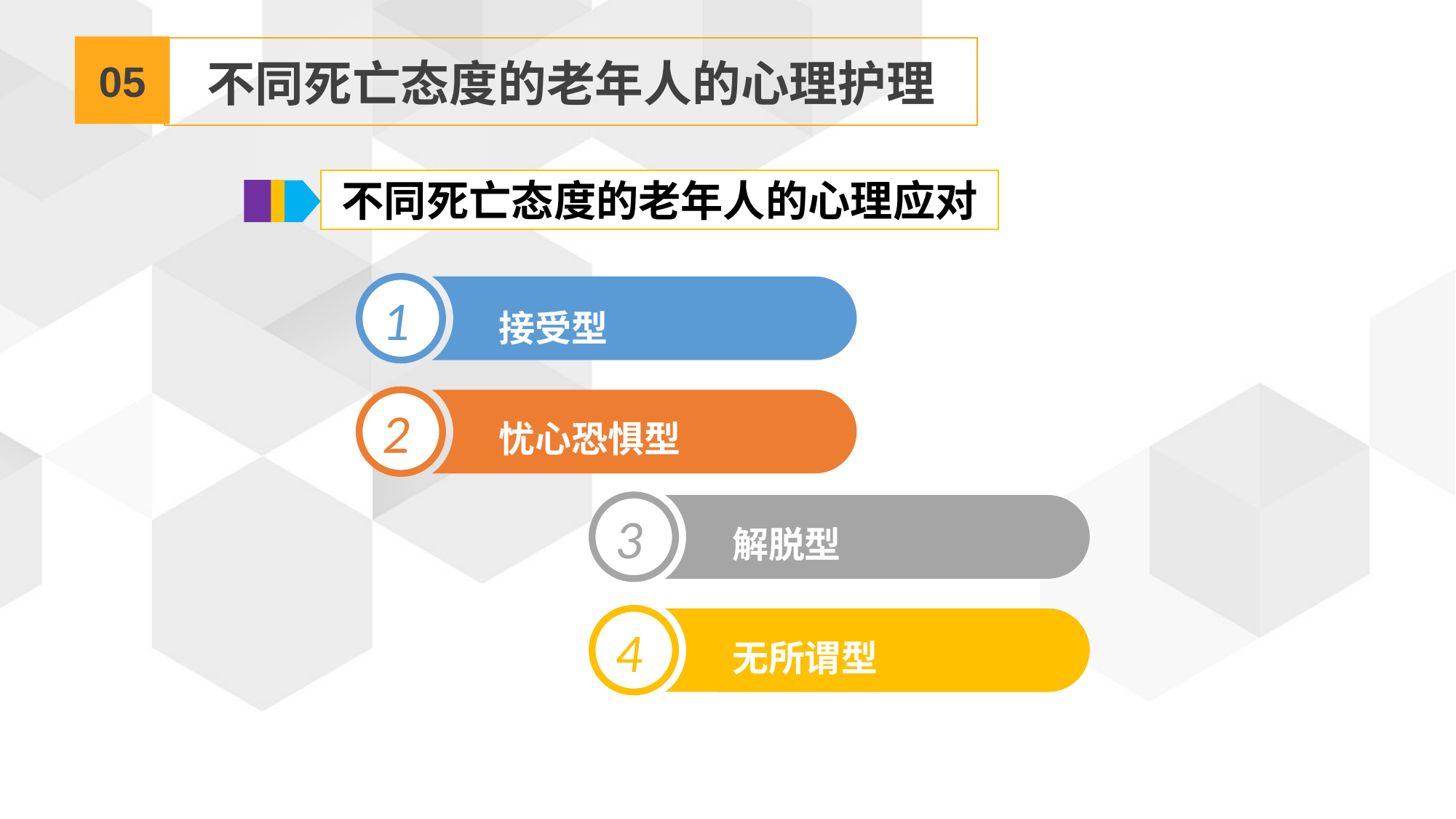

05
不同死亡态度的老年人的心理护理
不同死亡态度的老年人的心理应对

1

接受型
2

忧心恐惧型
3

解脱型
4

无所谓型